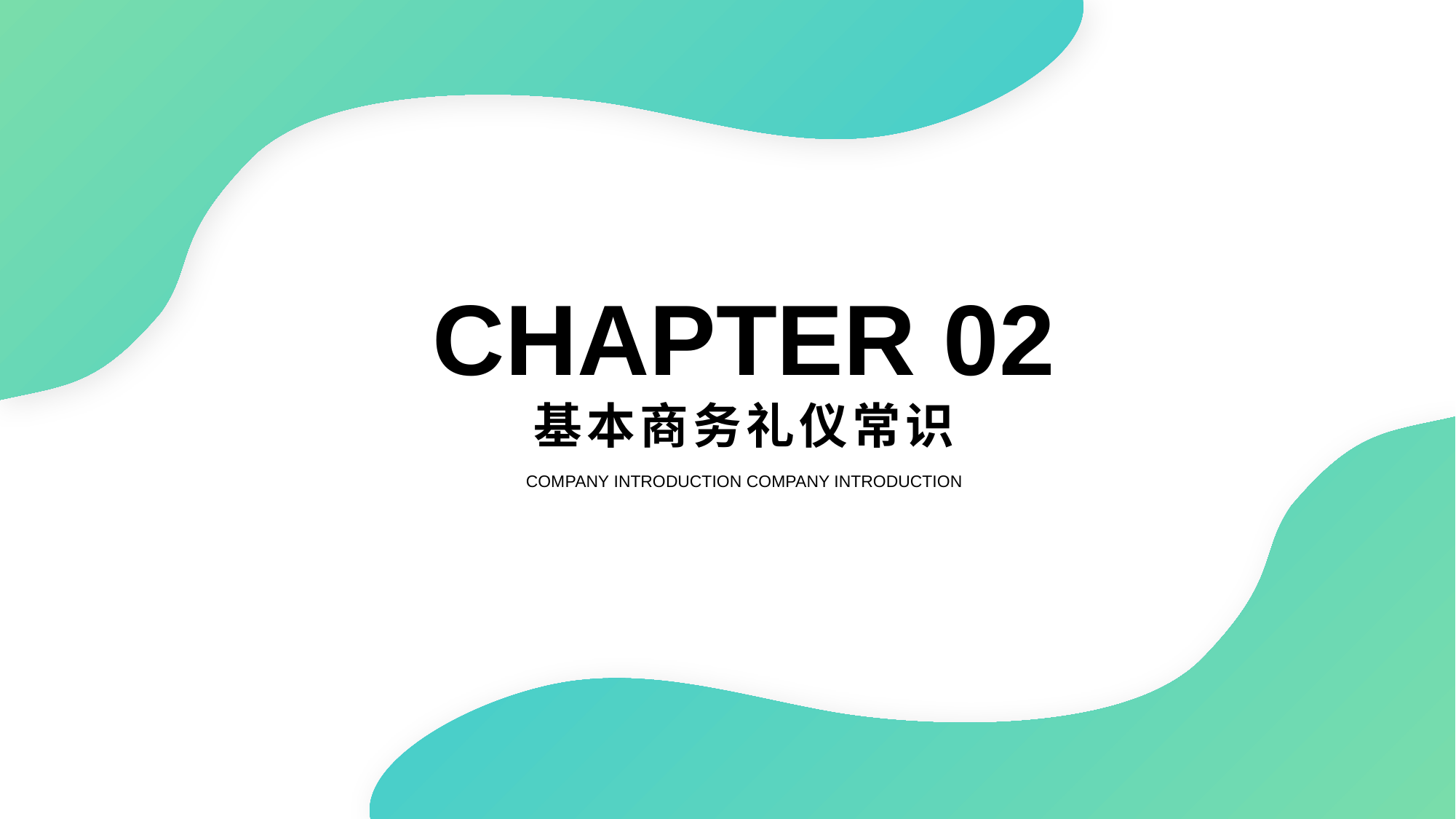

CHAPTER 02
基本商务礼仪常识

Company introduction Company introduction